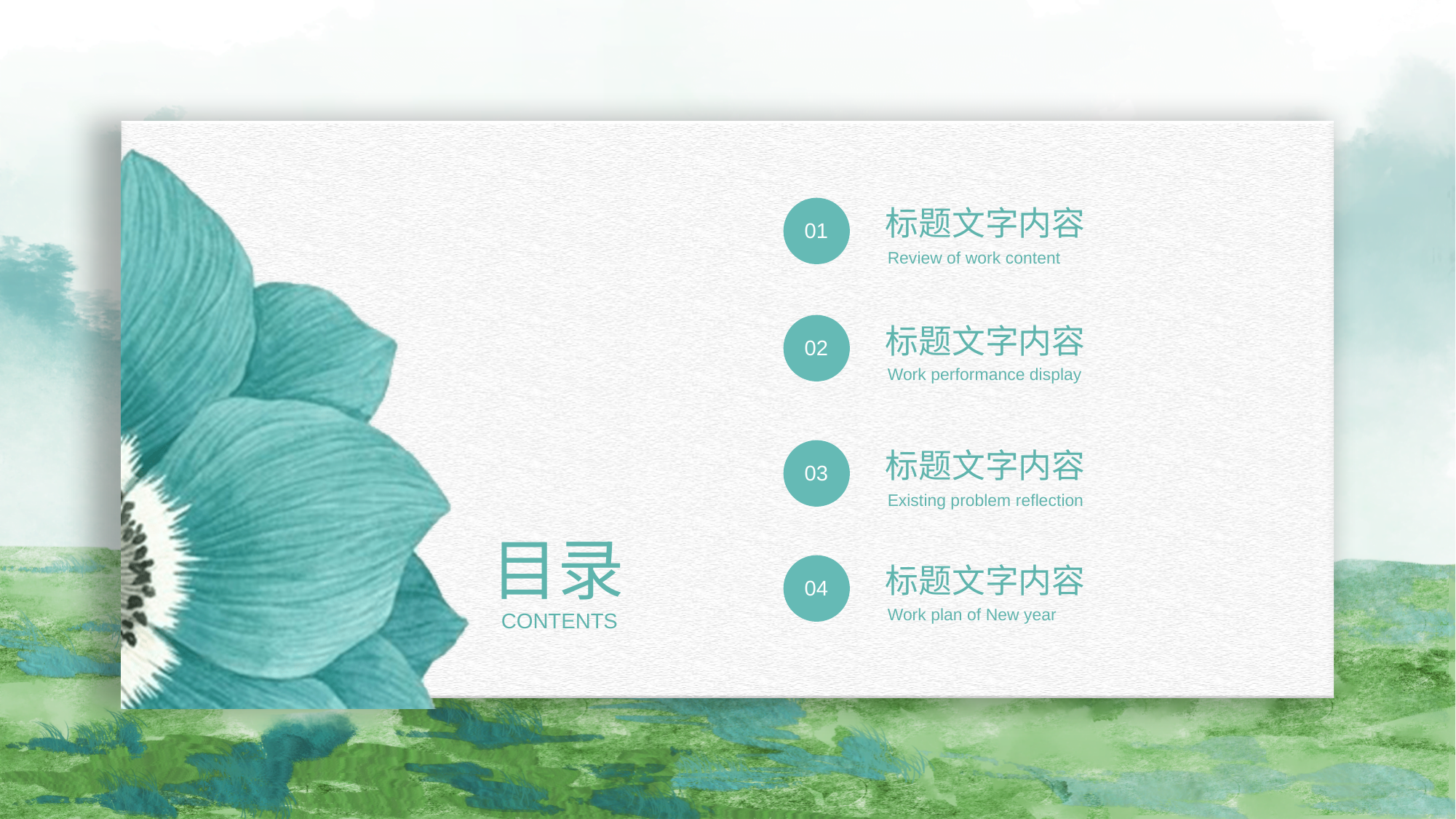

标题文字内容

01
Review of work content
标题文字内容

02
Work performance display
标题文字内容

03
Existing problem reflection
目录
标题文字内容

04
Work plan of New year
CONTENTS